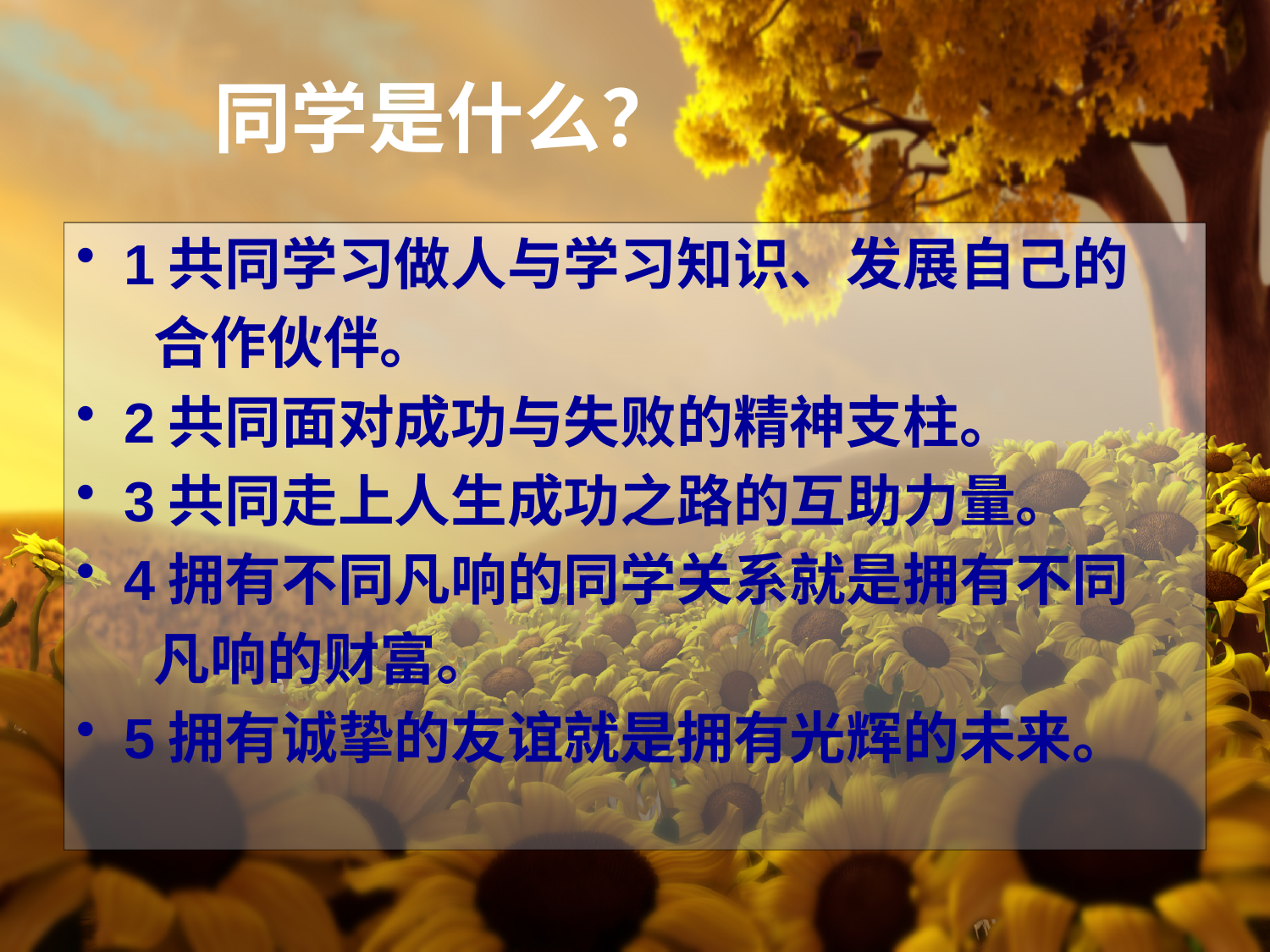

# 同学是什么？
1共同学习做人与学习知识、发展自己的
     合作伙伴。
2共同面对成功与失败的精神支柱。
3共同走上人生成功之路的互助力量。
4拥有不同凡响的同学关系就是拥有不同
     凡响的财富。
5拥有诚挚的友谊就是拥有光辉的未来。